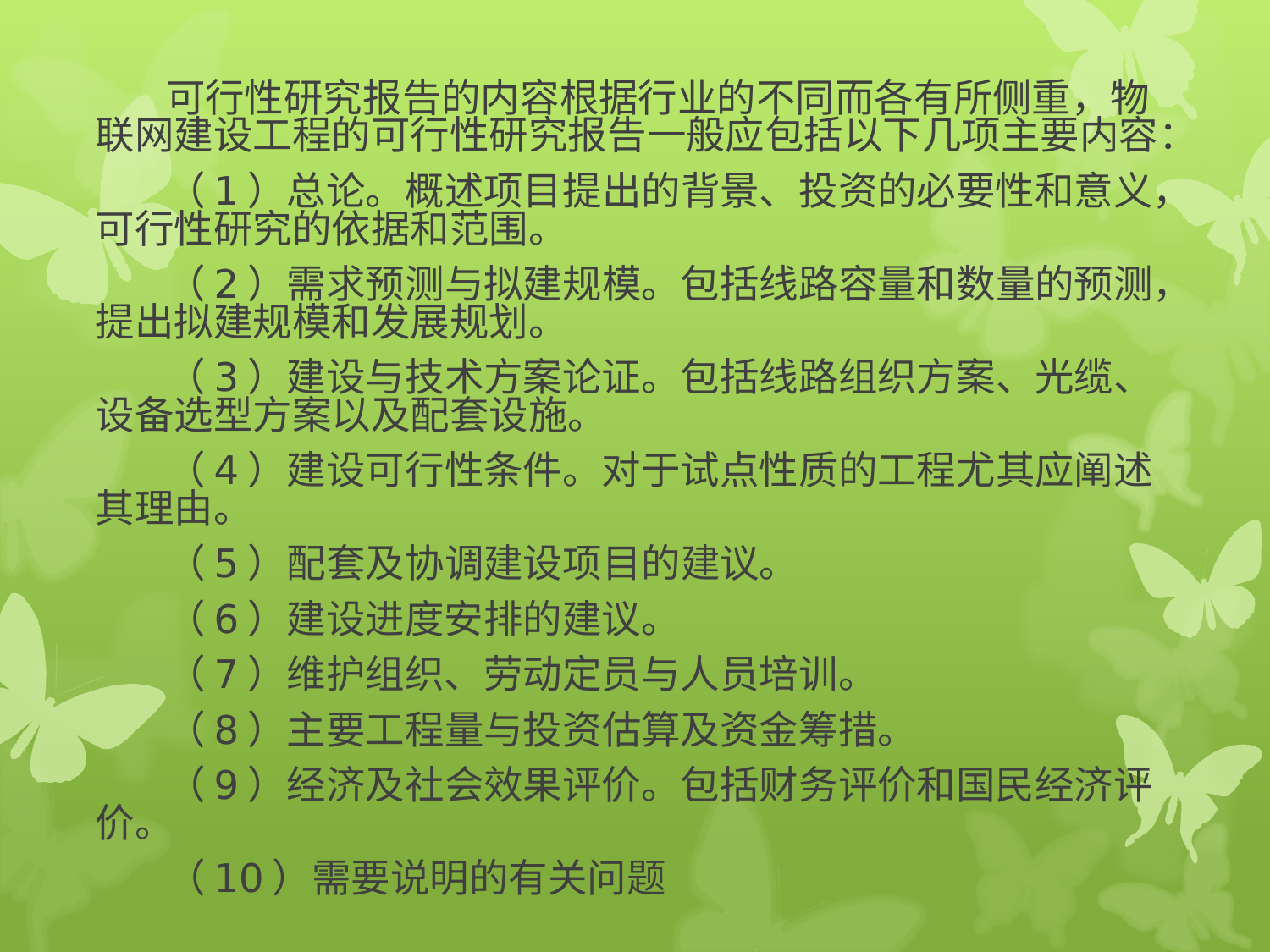

可行性研究报告的内容根据行业的不同而各有所侧重，物联网建设工程的可行性研究报告一般应包括以下几项主要内容：
　　　（1）总论。概述项目提出的背景、投资的必要性和意义，可行性研究的依据和范围。
　　　（2）需求预测与拟建规模。包括线路容量和数量的预测，提出拟建规模和发展规划。
　　　（3）建设与技术方案论证。包括线路组织方案、光缆、设备选型方案以及配套设施。
　　　（4）建设可行性条件。对于试点性质的工程尤其应阐述其理由。
　　　（5）配套及协调建设项目的建议。
　　　（6）建设进度安排的建议。
　　　（7）维护组织、劳动定员与人员培训。
　　　（8）主要工程量与投资估算及资金筹措。
　　　（9）经济及社会效果评价。包括财务评价和国民经济评价。
　　　（10）需要说明的有关问题